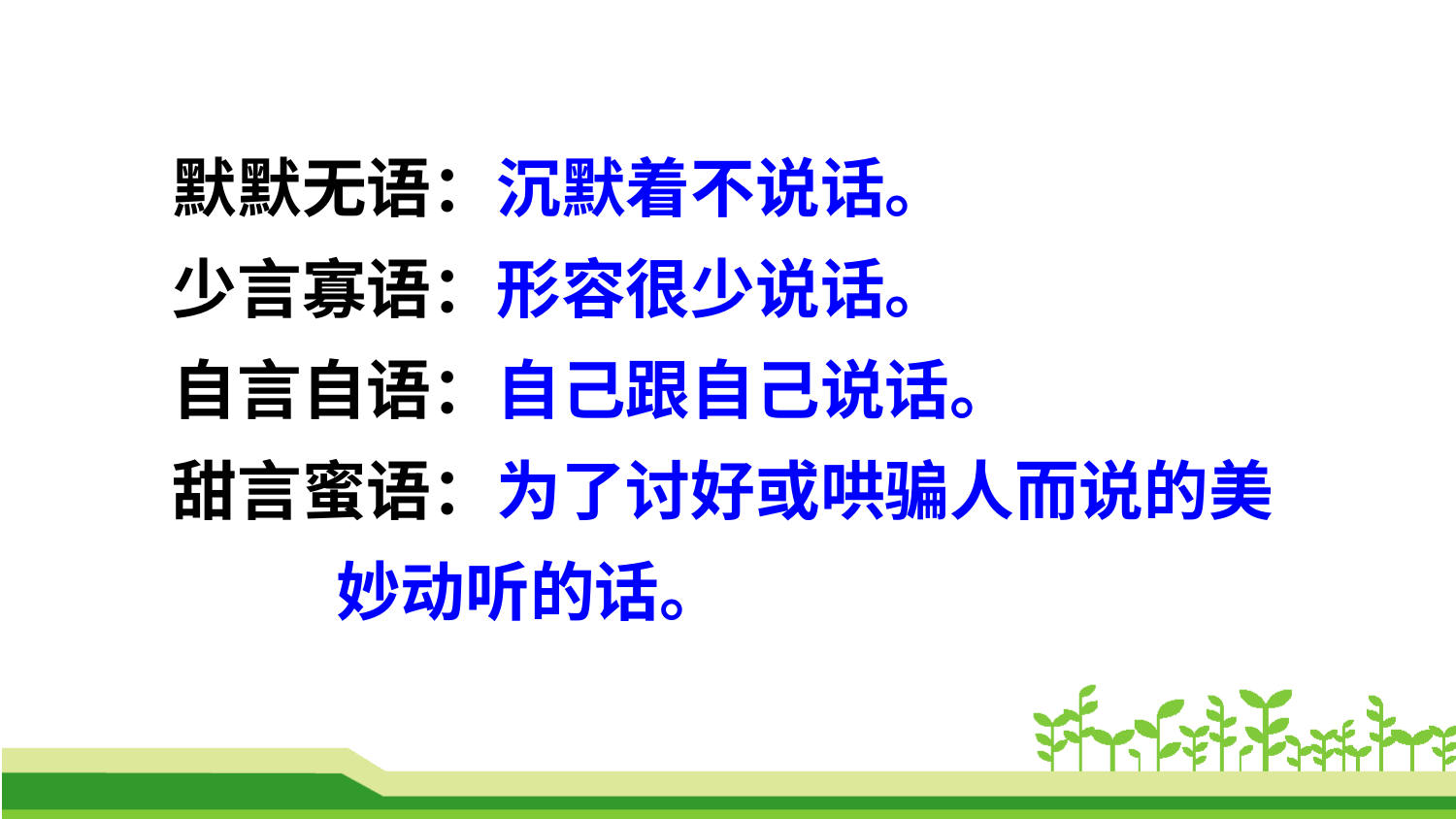

默默无语：沉默着不说话。
少言寡语：形容很少说话。
自言自语：自己跟自己说话。
甜言蜜语：为了讨好或哄骗人而说的美
          妙动听的话。